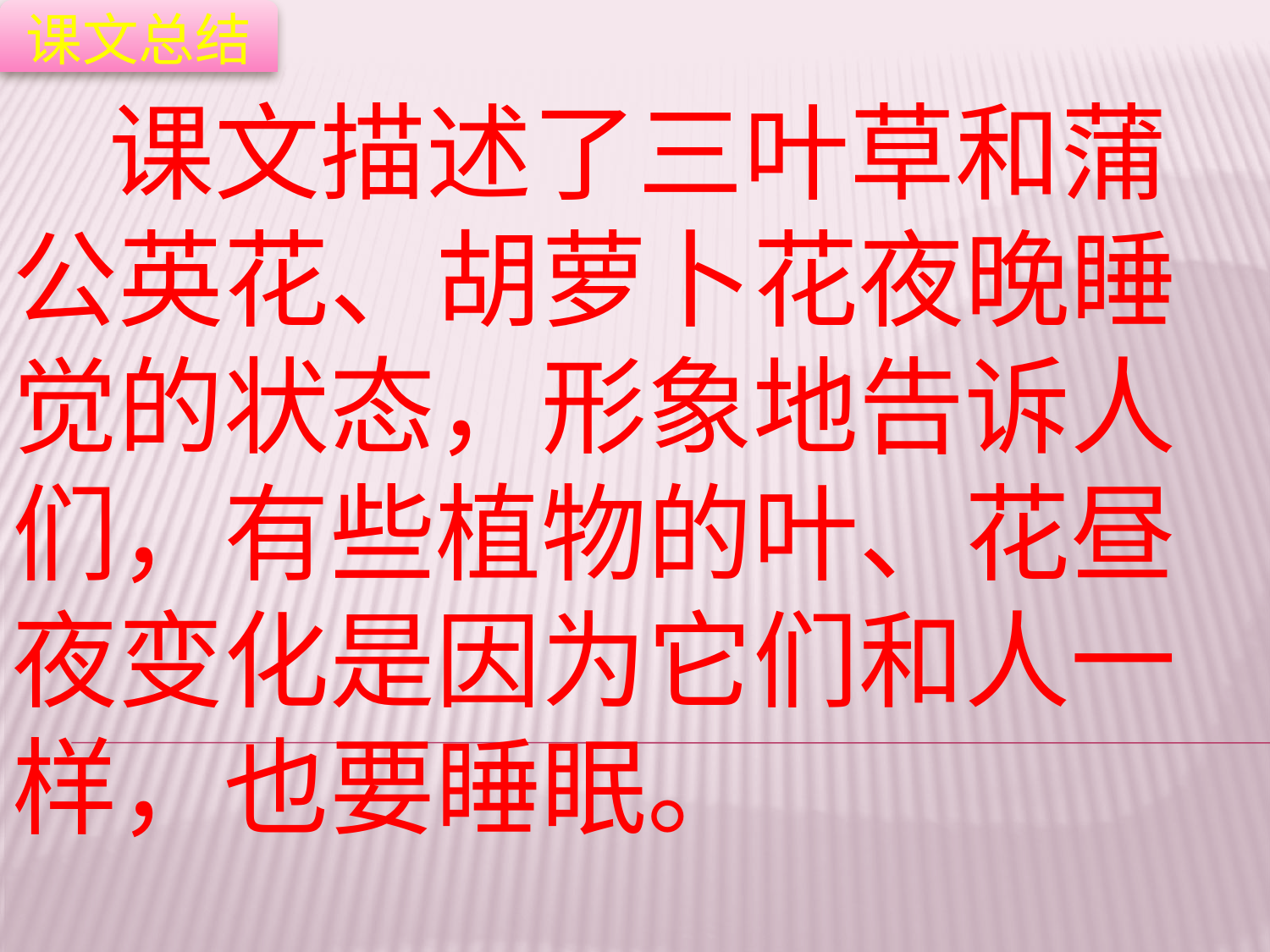

课文总结
   课文描述了三叶草和蒲公英花、胡萝卜花夜晚睡觉的状态，形象地告诉人们，有些植物的叶、花昼夜变化是因为它们和人一样，也要睡眠。